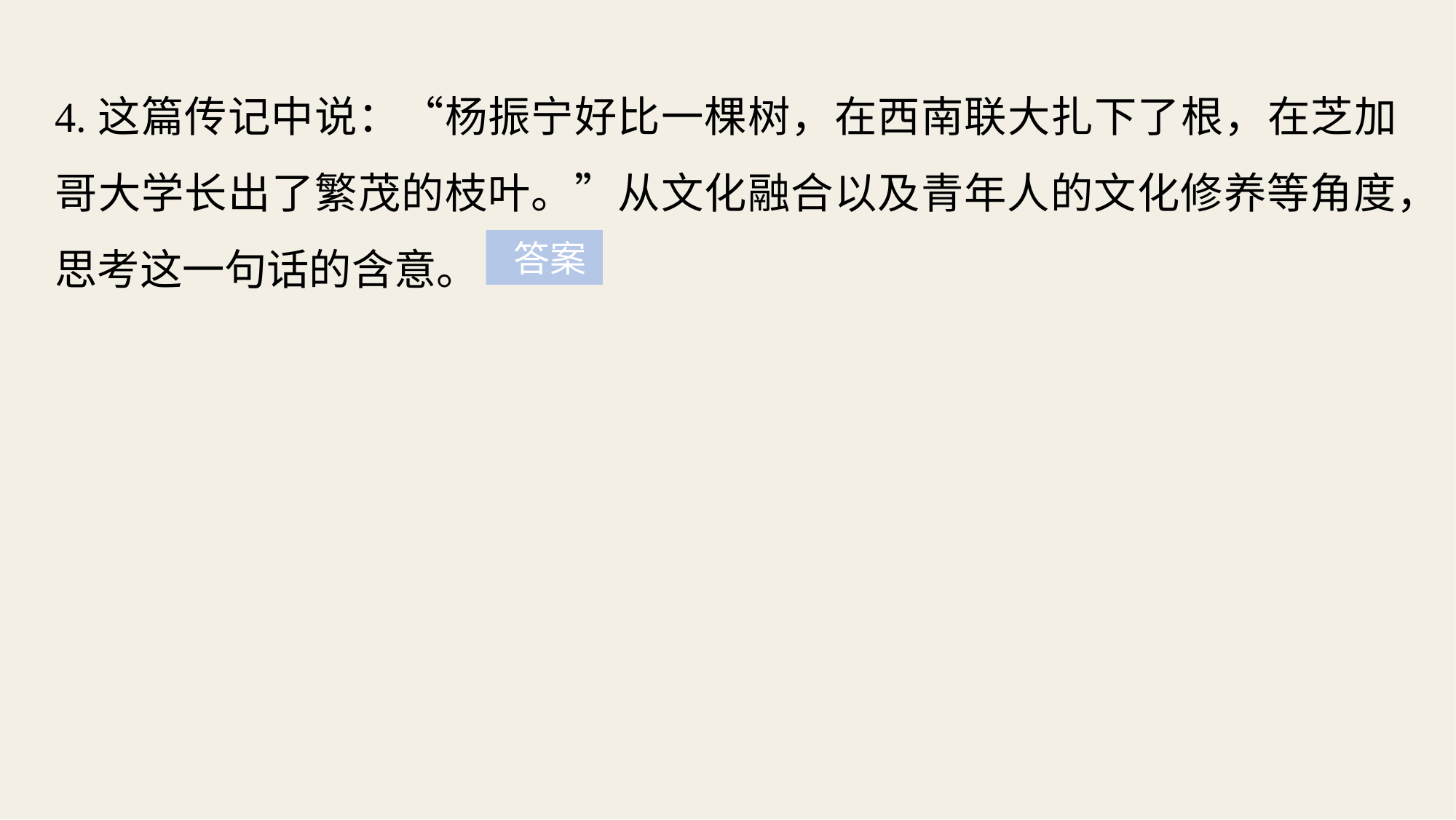

4.这篇传记中说：“杨振宁好比一棵树，在西南联大扎下了根，在芝加哥大学长出了繁茂的枝叶。”从文化融合以及青年人的文化修养等角度，思考这一句话的含意。
 答案